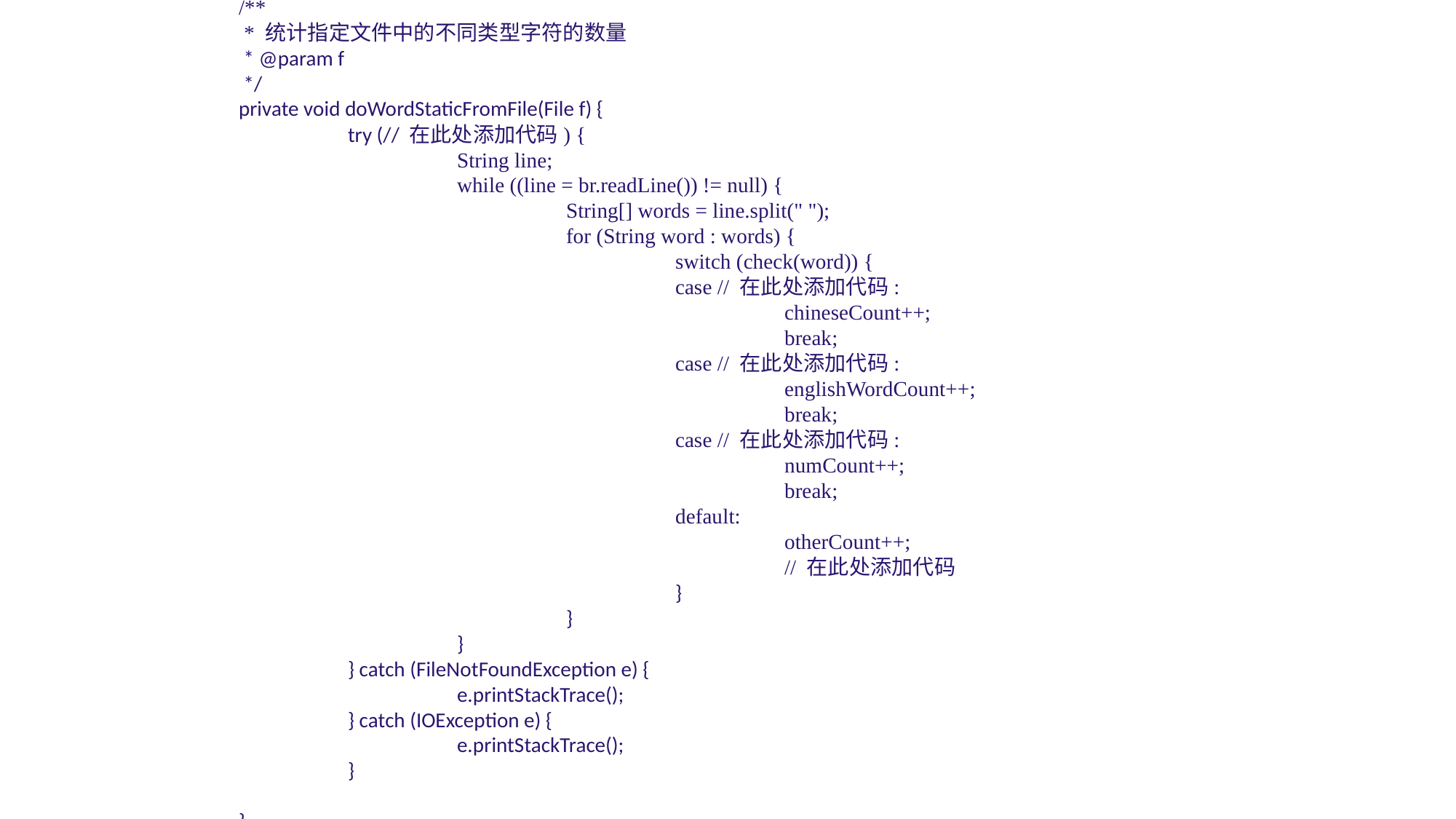

/**	 * 统计指定文件中的不同类型字符的数量	 * @param f	 */	private void doWordStaticFromFile(File f) {		try (// 在此处添加代码) {			String line;			while ((line = br.readLine()) != null) {				String[] words = line.split(" ");				for (String word : words) {					switch (check(word)) {					case // 在此处添加代码:						chineseCount++;						break;					case // 在此处添加代码:						englishWordCount++;						break;					case // 在此处添加代码:						numCount++;						break;					default:						otherCount++;						// 在此处添加代码					}				}			}		} catch (FileNotFoundException e) {			e.printStackTrace();		} catch (IOException e) {			e.printStackTrace();		} 	}